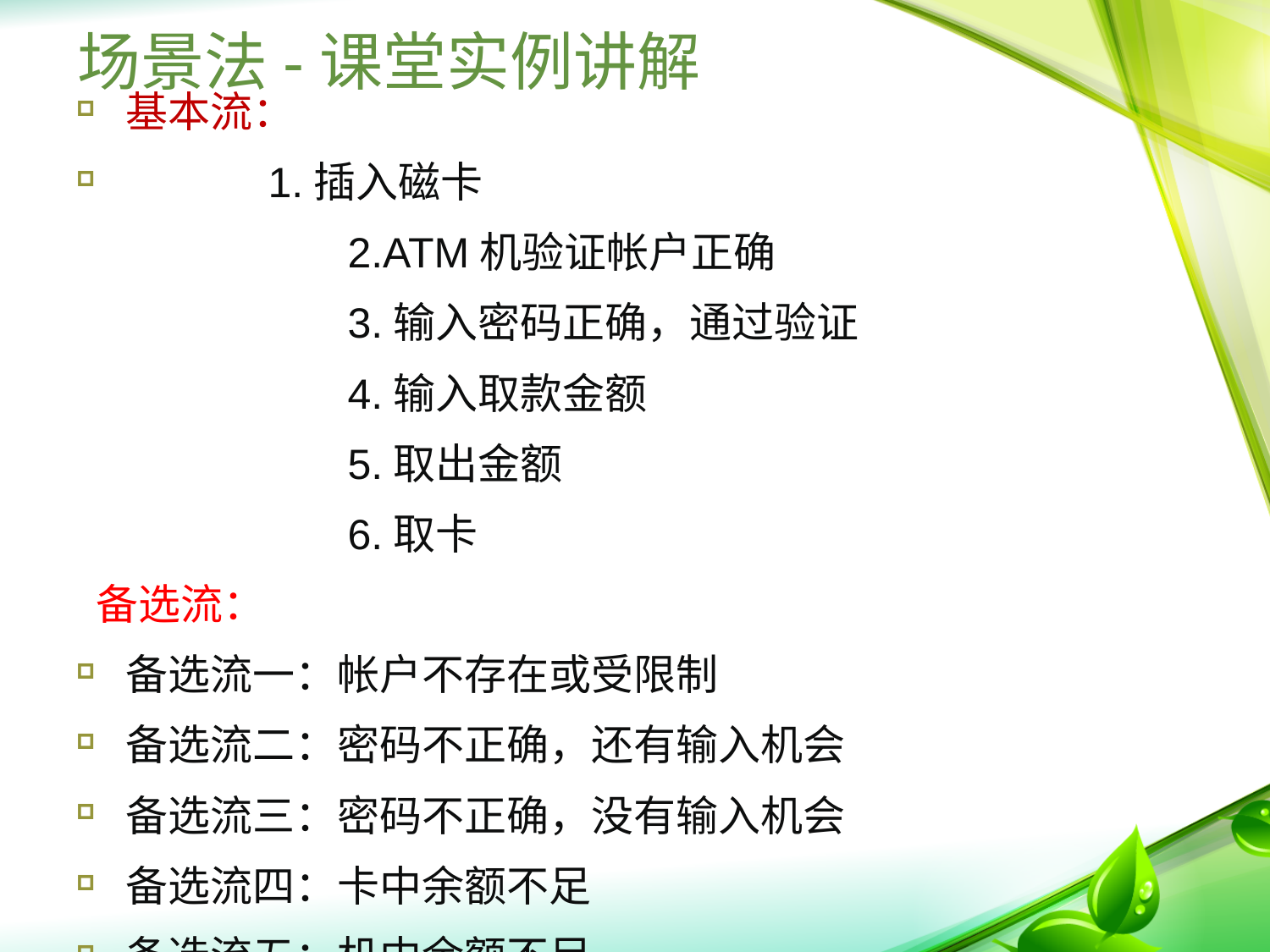

# 场景法-课堂实例讲解
基本流：
            1.插入磁卡
		        2.ATM机验证帐户正确
		        3.输入密码正确，通过验证
		        4.输入取款金额
		        5.取出金额
		        6.取卡
 备选流：
备选流一：帐户不存在或受限制
备选流二：密码不正确，还有输入机会
备选流三：密码不正确，没有输入机会
备选流四：卡中余额不足
备选流五：机中余额不足
备选流六：超过每日最大提款限额
备选流七：输入金额非100倍数